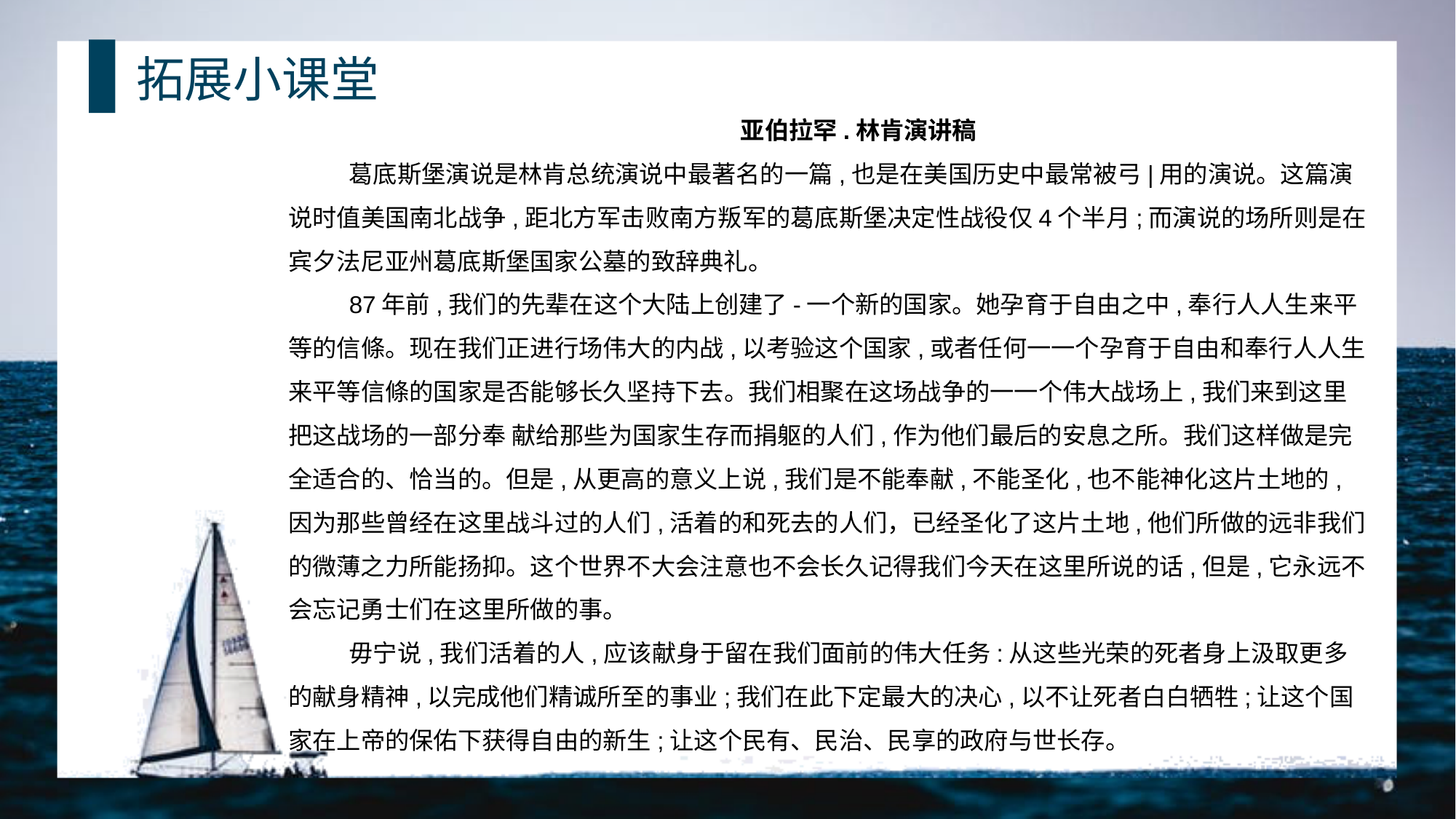

拓展小课堂
亚伯拉罕.林肯演讲稿
葛底斯堡演说是林肯总统演说中最著名的一篇,也是在美国历史中最常被弓|用的演说。这篇演说时值美国南北战争,距北方军击败南方叛军的葛底斯堡决定性战役仅4个半月;而演说的场所则是在宾夕法尼亚州葛底斯堡国家公墓的致辞典礼。
87年前,我们的先辈在这个大陆上创建了-一个新的国家。她孕育于自由之中,奉行人人生来平等的信條。现在我们正进行场伟大的内战,以考验这个国家,或者任何一一个孕育于自由和奉行人人生来平等信條的国家是否能够长久坚持下去。我们相聚在这场战争的一一个伟大战场上,我们来到这里把这战场的一部分奉 献给那些为国家生存而捐躯的人们,作为他们最后的安息之所。我们这样做是完全适合的、恰当的。但是,从更高的意义上说,我们是不能奉献,不能圣化,也不能神化这片土地的,因为那些曾经在这里战斗过的人们,活着的和死去的人们，已经圣化了这片土地,他们所做的远非我们的微薄之力所能扬抑。这个世界不大会注意也不会长久记得我们今天在这里所说的话,但是,它永远不会忘记勇士们在这里所做的事。
毋宁说,我们活着的人,应该献身于留在我们面前的伟大任务:从这些光荣的死者身上汲取更多的献身精神,以完成他们精诚所至的事业;我们在此下定最大的决心,以不让死者白白牺牲;让这个国家在上帝的保佑下获得自由的新生;让这个民有、民治、民享的政府与世长存。